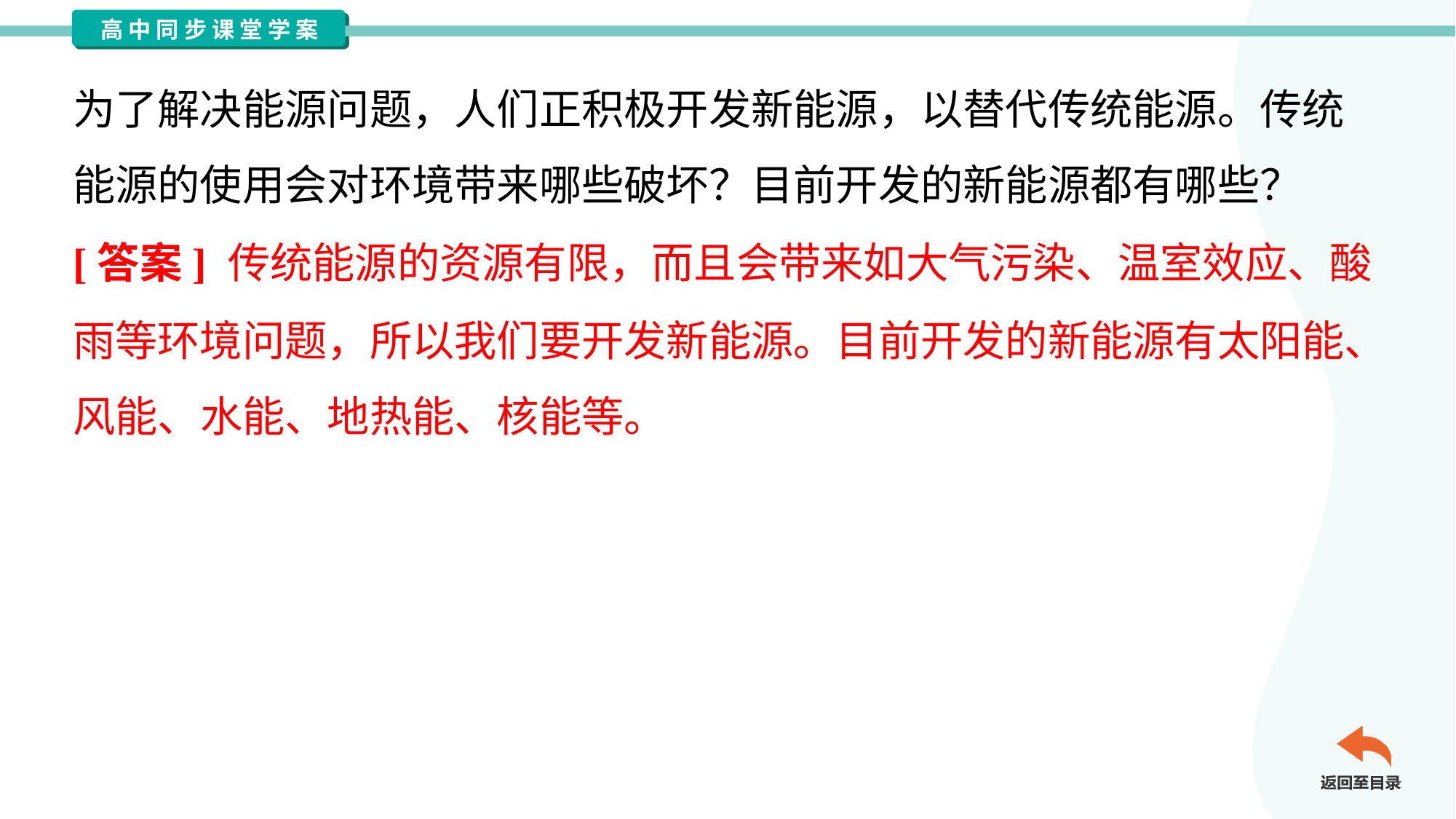

为了解决能源问题，人们正积极开发新能源，以替代传统能源。传统
能源的使用会对环境带来哪些破坏？目前开发的新能源都有哪些？
[答案] 传统能源的资源有限，而且会带来如大气污染、温室效应、酸
雨等环境问题，所以我们要开发新能源。目前开发的新能源有太阳能、
风能、水能、地热能、核能等。